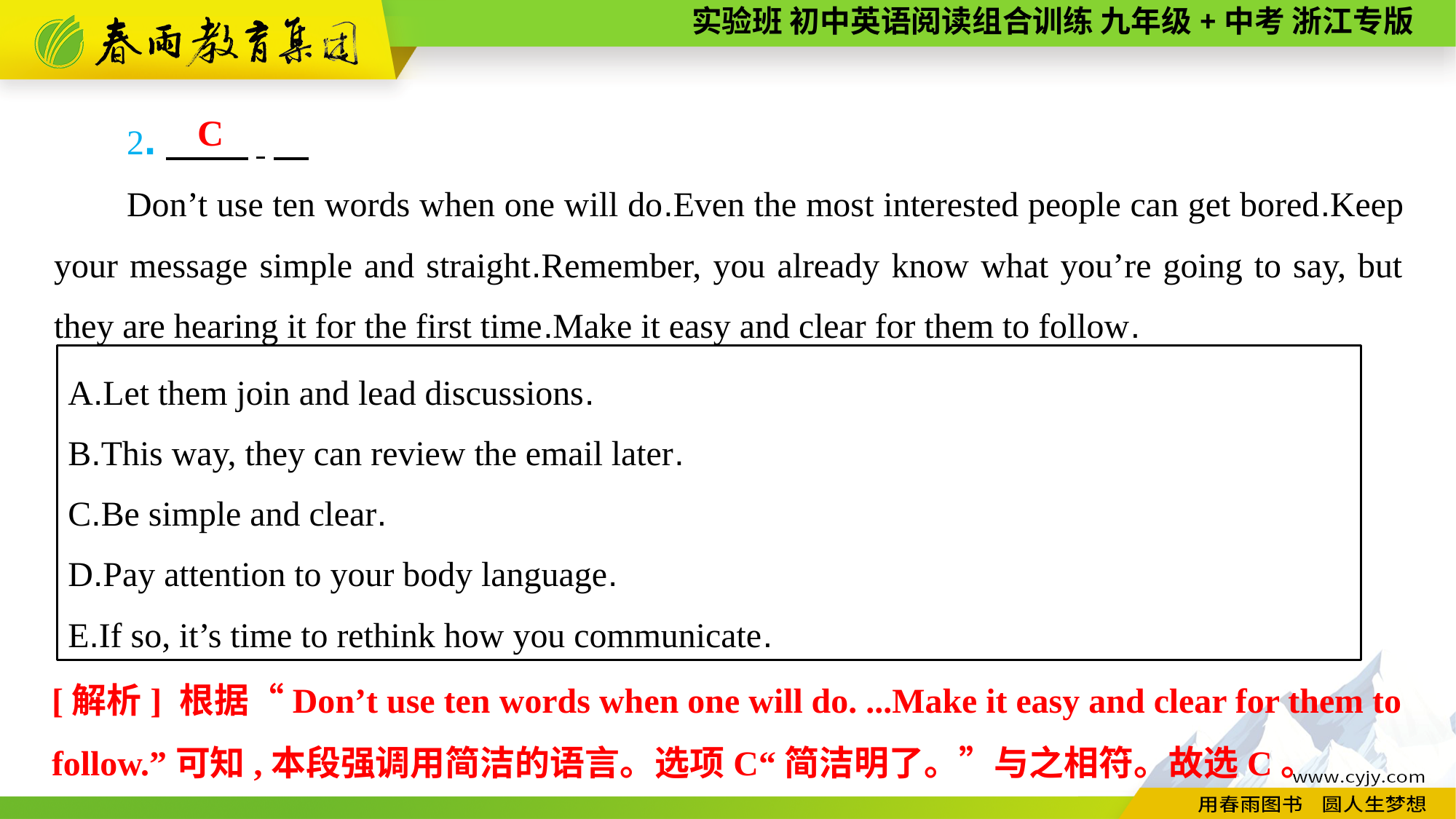

2.　      .
Don’t use ten words when one will do.Even the most interested people can get bored.Keep your message simple and straight.Remember, you already know what you’re going to say, but they are hearing it for the first time.Make it easy and clear for them to follow.
C
A.Let them join and lead discussions.
B.This way, they can review the email later.
C.Be simple and clear.
D.Pay attention to your body language.
E.If so, it’s time to rethink how you communicate.
[解析] 根据“Don’t use ten words when one will do. ...Make it easy and clear for them to follow.”可知,本段强调用简洁的语言。选项C“简洁明了。”与之相符。故选C。